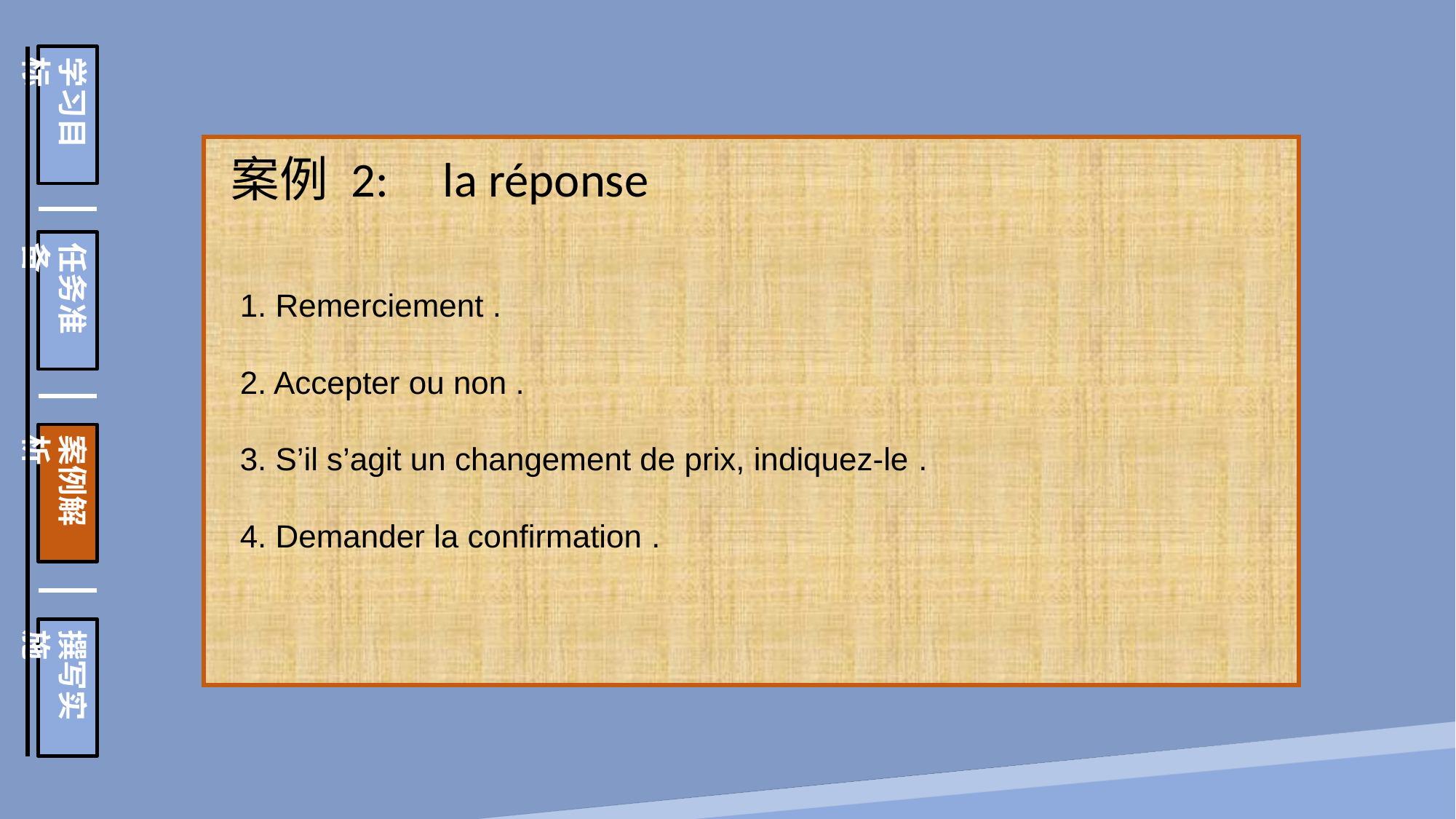

学习目标
任务准备
案例解析
撰写实施

案例 2:     la réponse

1. Remerciement .
2. Accepter ou non .
3. S’il s’agit un changement de prix, indiquez-le .
4. Demander la confirmation .